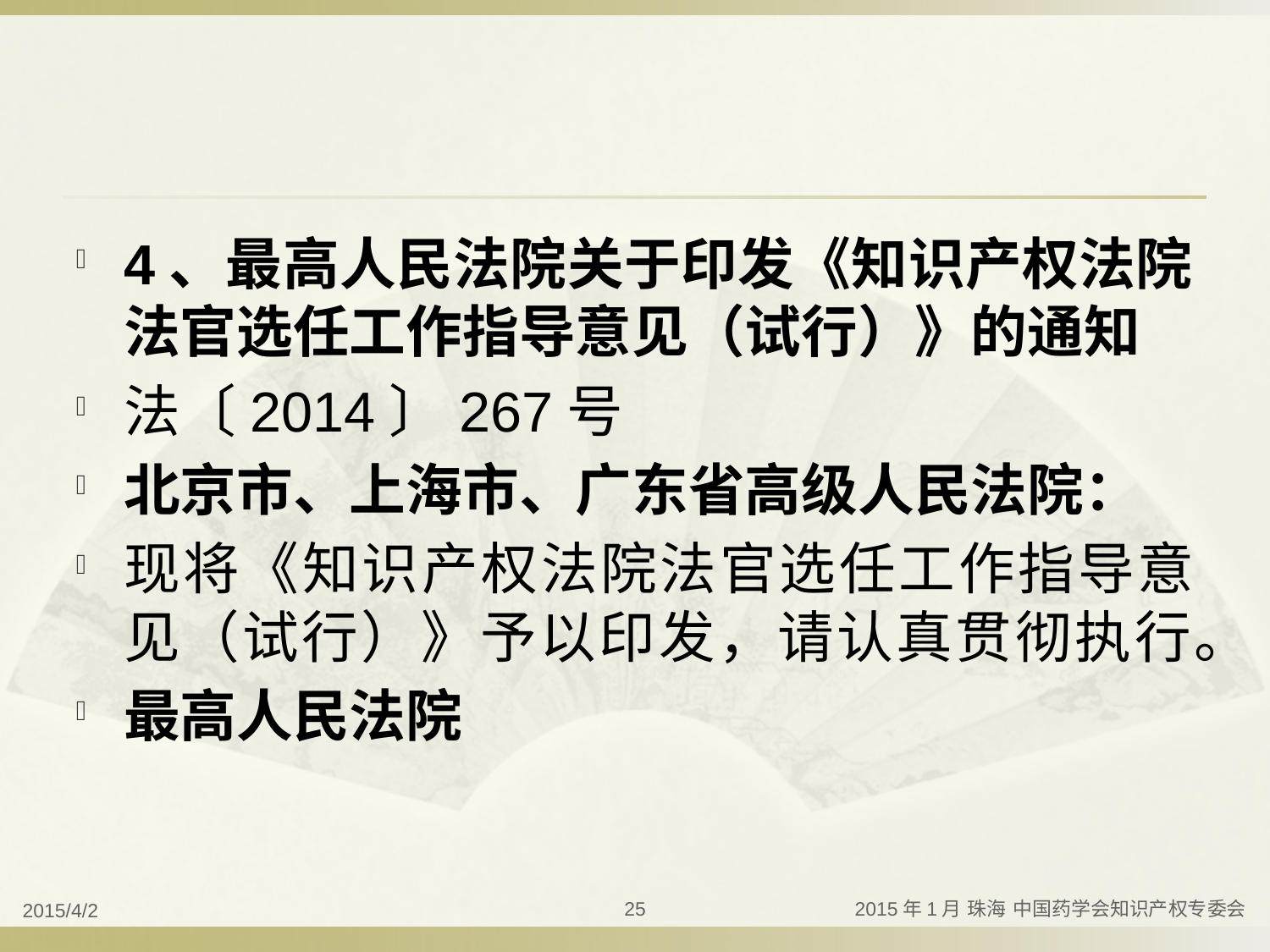

#
4、最高人民法院关于印发《知识产权法院法官选任工作指导意见（试行）》的通知
法〔2014〕267号
北京市、上海市、广东省高级人民法院：
现将《知识产权法院法官选任工作指导意见（试行）》予以印发，请认真贯彻执行。
最高人民法院
2015/4/2
25
2015年1月 珠海 中国药学会知识产权专委会